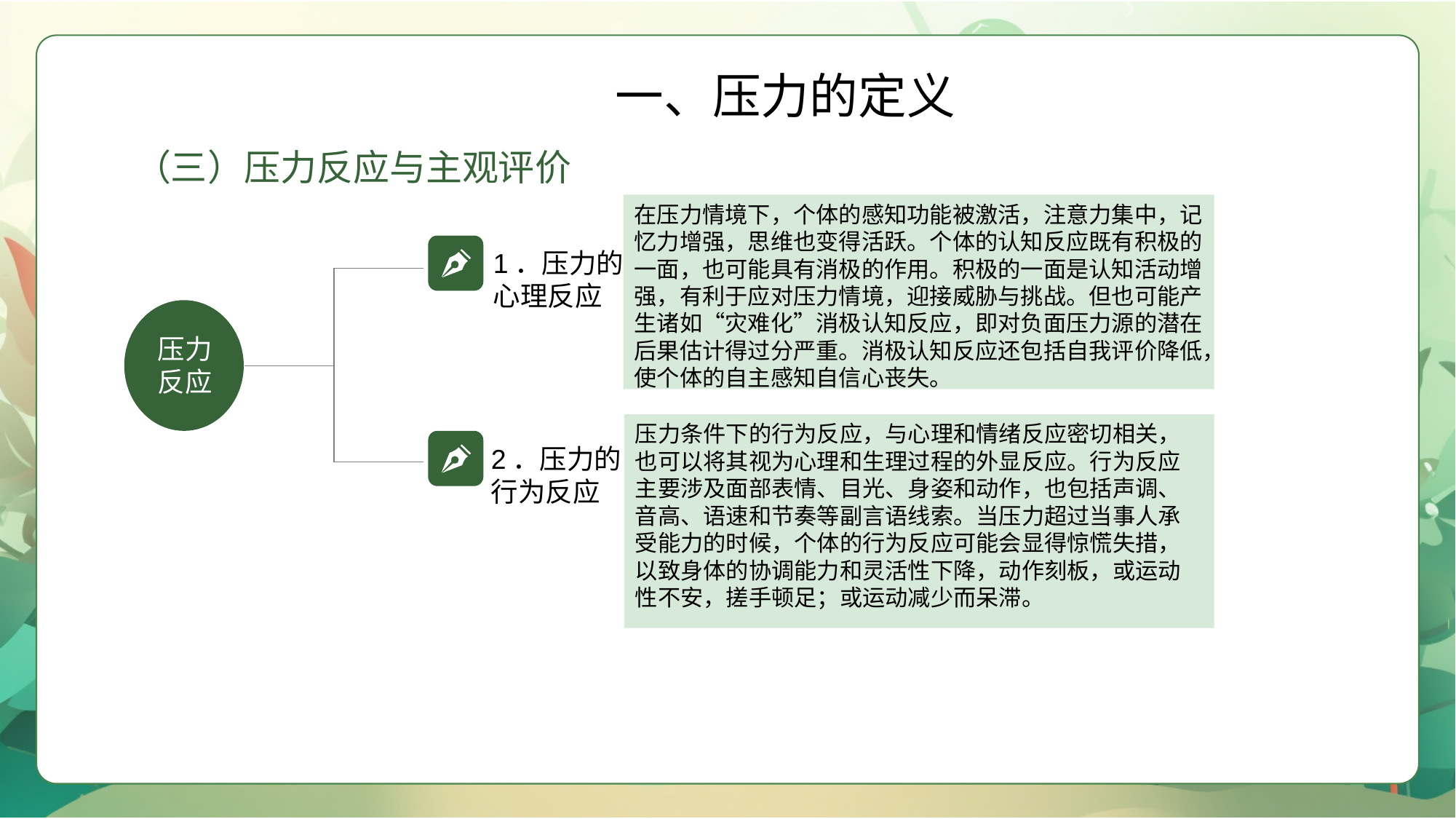

一、压力的定义
（三）压力反应与主观评价
在压力情境下，个体的感知功能被激活，注意力集中，记忆力增强，思维也变得活跃。个体的认知反应既有积极的一面，也可能具有消极的作用。积极的一面是认知活动增强，有利于应对压力情境，迎接威胁与挑战。但也可能产生诸如“灾难化”消极认知反应，即对负面压力源的潜在后果估计得过分严重。消极认知反应还包括自我评价降低，使个体的自主感知自信心丧失。

1．压力的心理反应

压力反应
压力条件下的行为反应，与心理和情绪反应密切相关，也可以将其视为心理和生理过程的外显反应。行为反应主要涉及面部表情、目光、身姿和动作，也包括声调、音高、语速和节奏等副言语线索。当压力超过当事人承受能力的时候，个体的行为反应可能会显得惊慌失措，以致身体的协调能力和灵活性下降，动作刻板，或运动性不安，搓手顿足；或运动减少而呆滞。

2．压力的行为反应